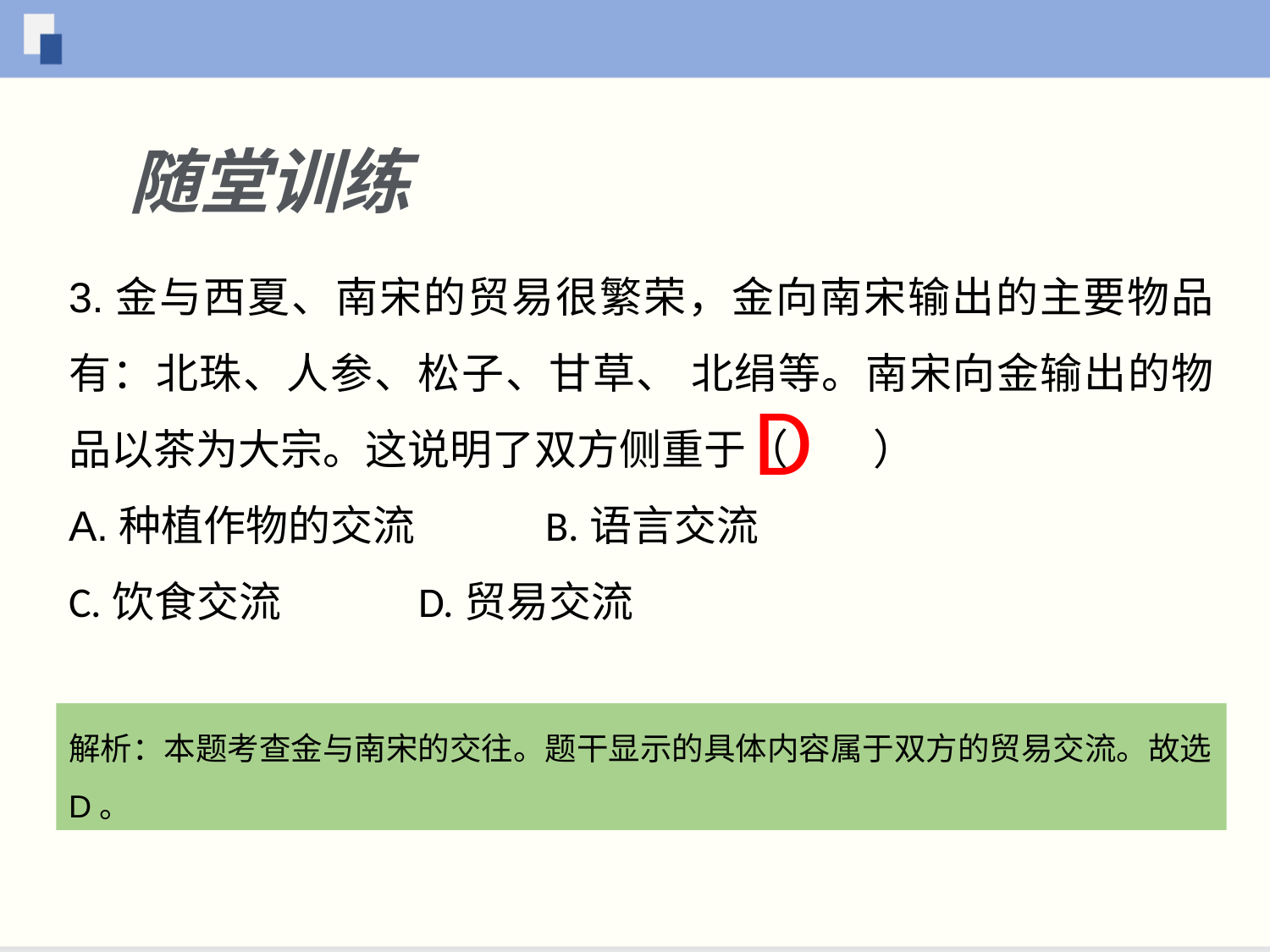

随堂训练
3.金与西夏、南宋的贸易很繁荣，金向南宋输出的主要物品有：北珠、人参、松子、甘草、 北绢等。南宋向金输出的物品以茶为大宗。这说明了双方侧重于（         ）
A.种植作物的交流	         B.语言交流
C.饮食交流	         D.贸易交流
D
解析：本题考查金与南宋的交往。题干显示的具体内容属于双方的贸易交流。故选D。